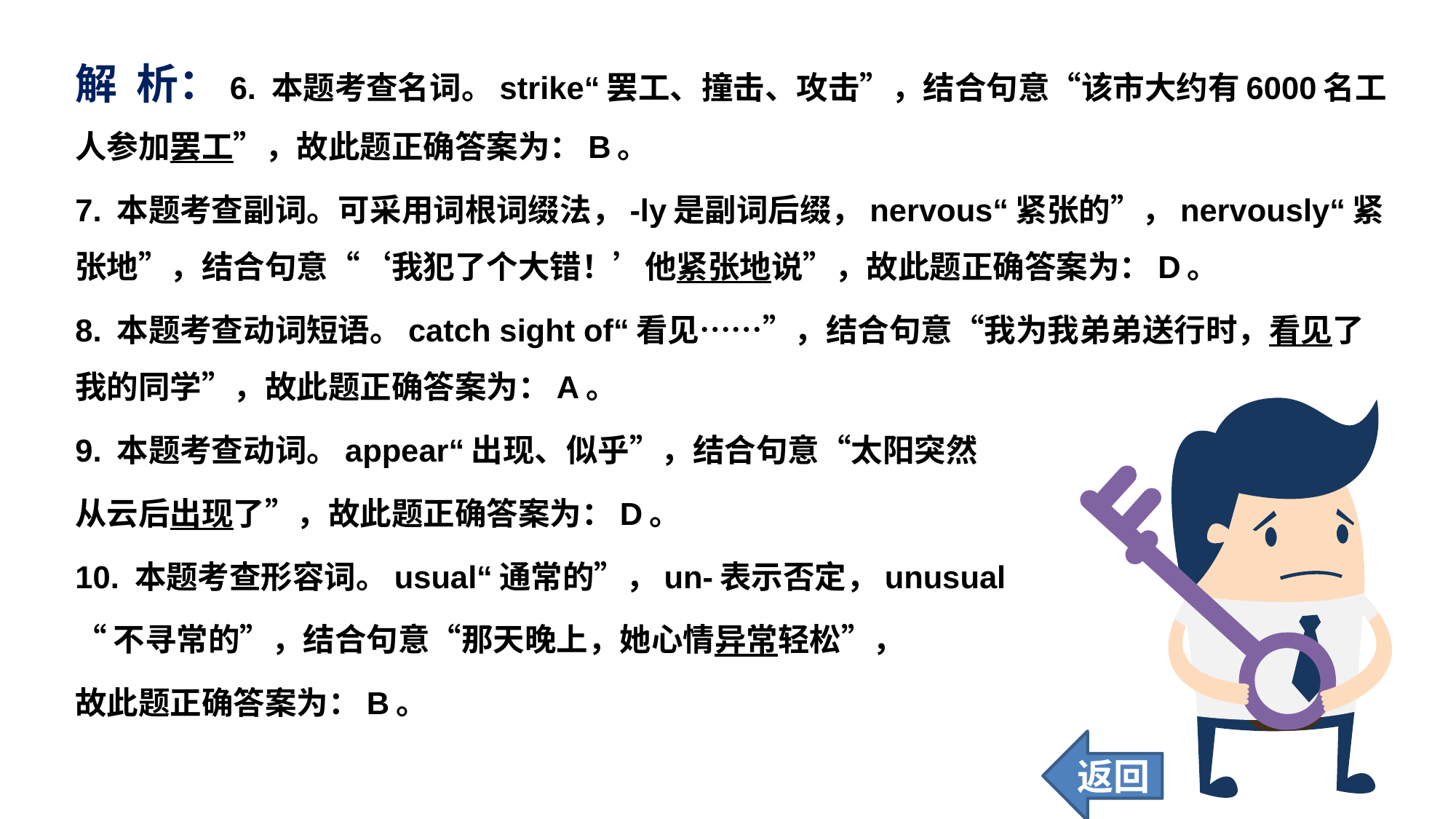

解  析：6. 本题考查名词。strike“罢工、撞击、攻击”，结合句意“该市大约有6000名工人参加罢工”，故此题正确答案为：B。
7. 本题考查副词。可采用词根词缀法，-ly是副词后缀，nervous“紧张的”，nervously“紧张地”，结合句意“‘我犯了个大错！’他紧张地说”，故此题正确答案为：D。
8. 本题考查动词短语。catch sight of“看见……”，结合句意“我为我弟弟送行时，看见了我的同学”，故此题正确答案为：A。
9. 本题考查动词。appear“出现、似乎”，结合句意“太阳突然
从云后出现了”，故此题正确答案为：D。
10. 本题考查形容词。usual“通常的”，un-表示否定，unusual
“不寻常的”，结合句意“那天晚上，她心情异常轻松”，
故此题正确答案为：B。

返回
34